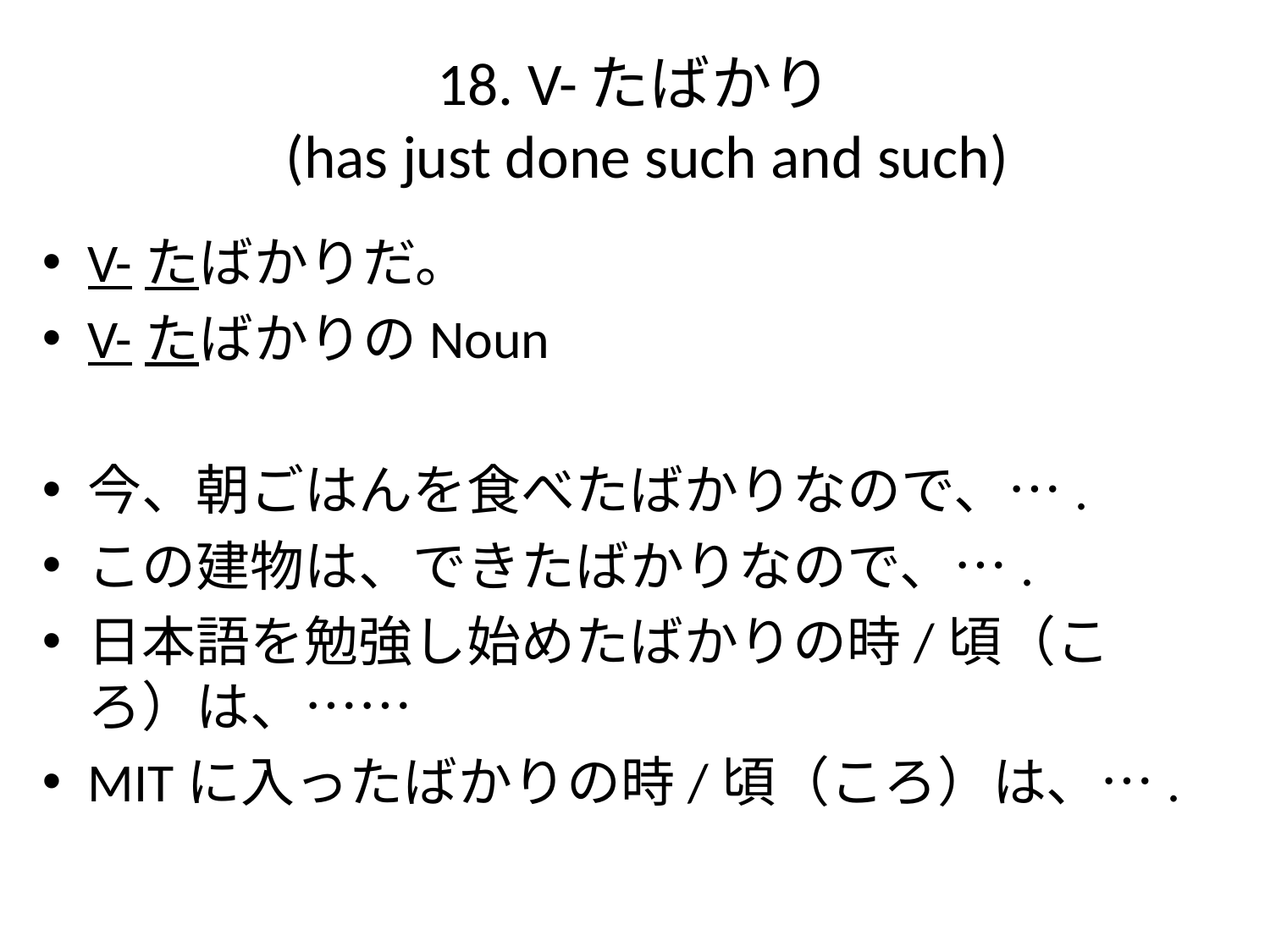

# 18. V-たばかり (has just done such and such)
V-たばかりだ。
V-たばかりのNoun

今、朝ごはんを食べたばかりなので、….
この建物は、できたばかりなので、….
日本語を勉強し始めたばかりの時/頃（ころ）は、……
MITに入ったばかりの時/頃（ころ）は、….